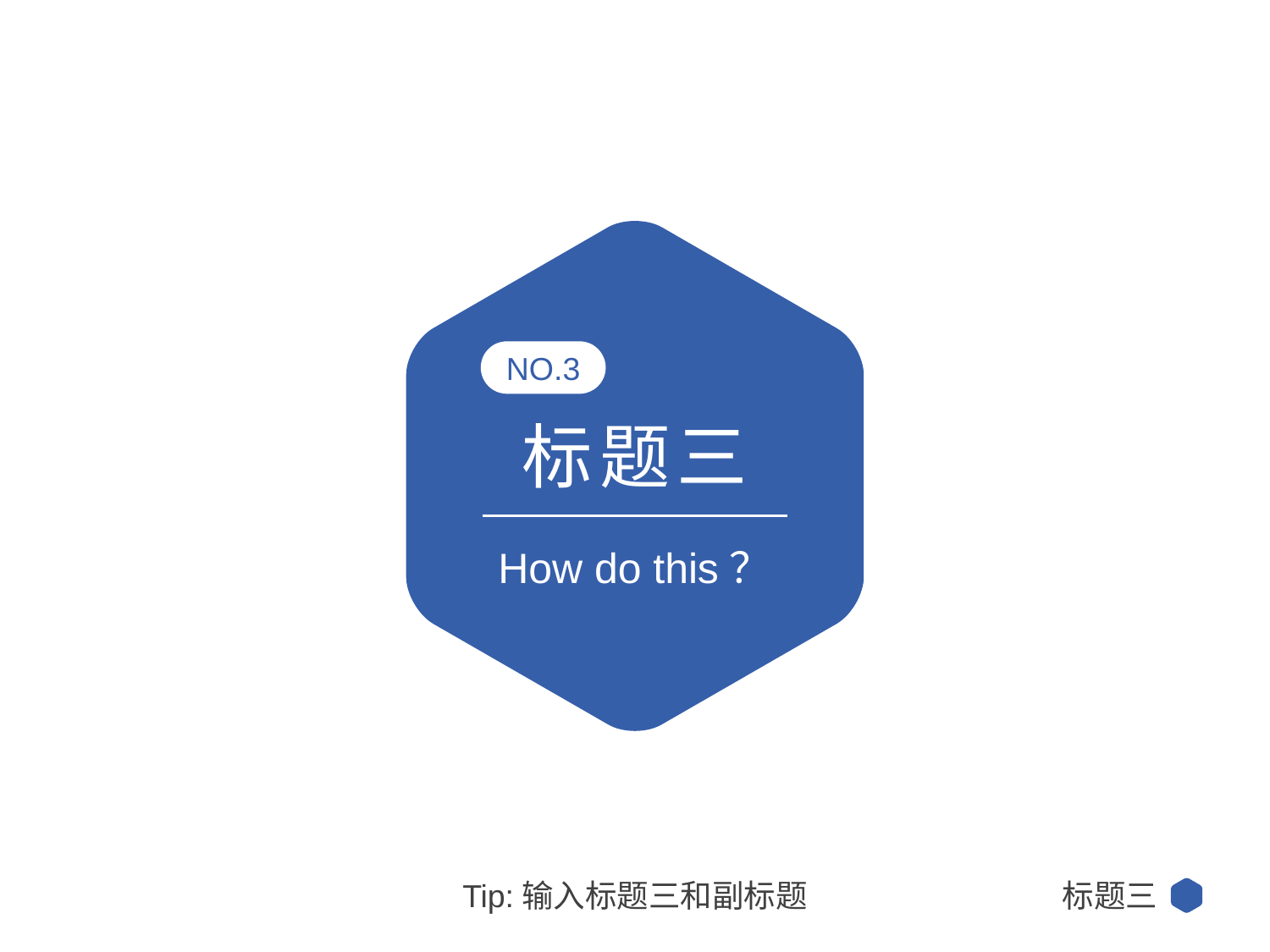

NO.3
标题三
How do this？
标题三
Tip:输入标题三和副标题